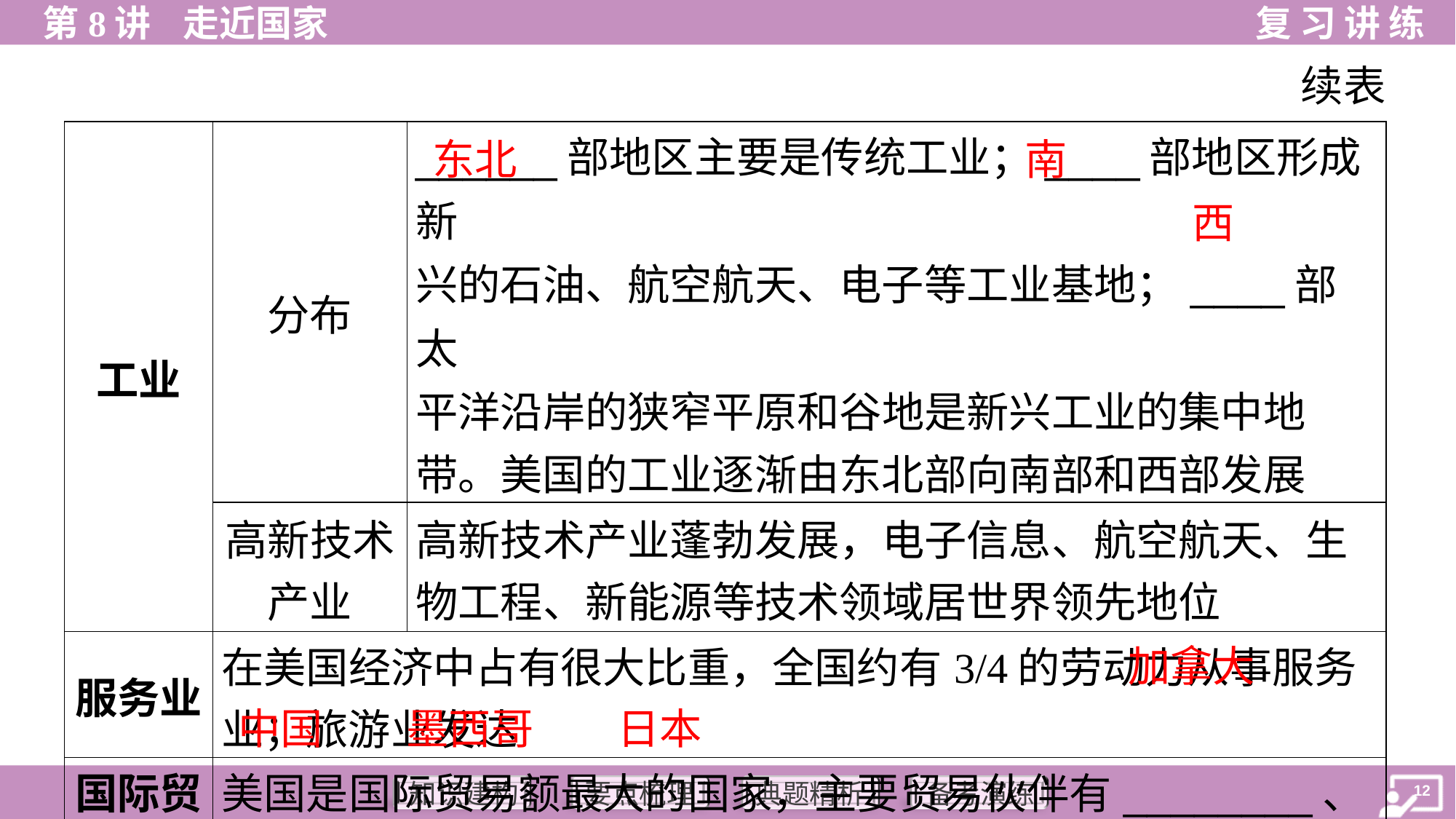

续表
东北
南
| 工业 | 分布 | \_\_\_\_\_\_部地区主要是传统工业；\_\_\_\_部地区形成新 兴的石油、航空航天、电子等工业基地；\_\_\_\_部太 平洋沿岸的狭窄平原和谷地是新兴工业的集中地 带。美国的工业逐渐由东北部向南部和西部发展 |
| --- | --- | --- |
|  | 高新技术 产业 | 高新技术产业蓬勃发展，电子信息、航空航天、生 物工程、新能源等技术领域居世界领先地位 |
| 服务业 | 在美国经济中占有很大比重，全国约有3/4的劳动力从事服务 业；旅游业发达 |  |
| 国际贸 易 | 美国是国际贸易额最大的国家，主要贸易伙伴有\_\_\_\_\_\_\_\_、 \_\_\_\_\_\_、\_\_\_\_\_\_\_\_、\_\_\_\_\_\_以及欧盟各国 |  |
西
加拿大
中国
墨西哥
日本